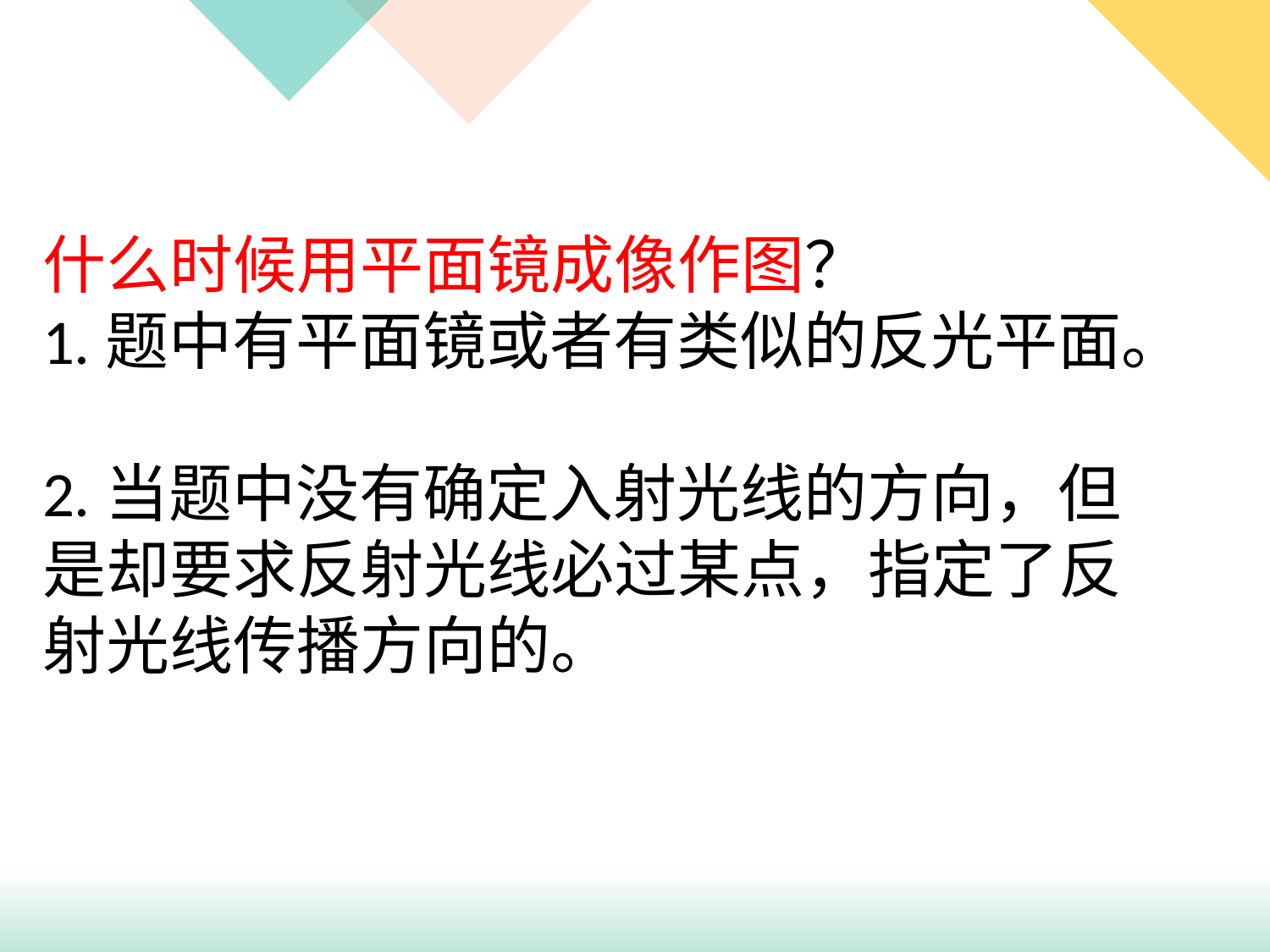

什么时候用平面镜成像作图？
1.题中有平面镜或者有类似的反光平面。

2.当题中没有确定入射光线的方向，但是却要求反射光线必过某点，指定了反射光线传播方向的。